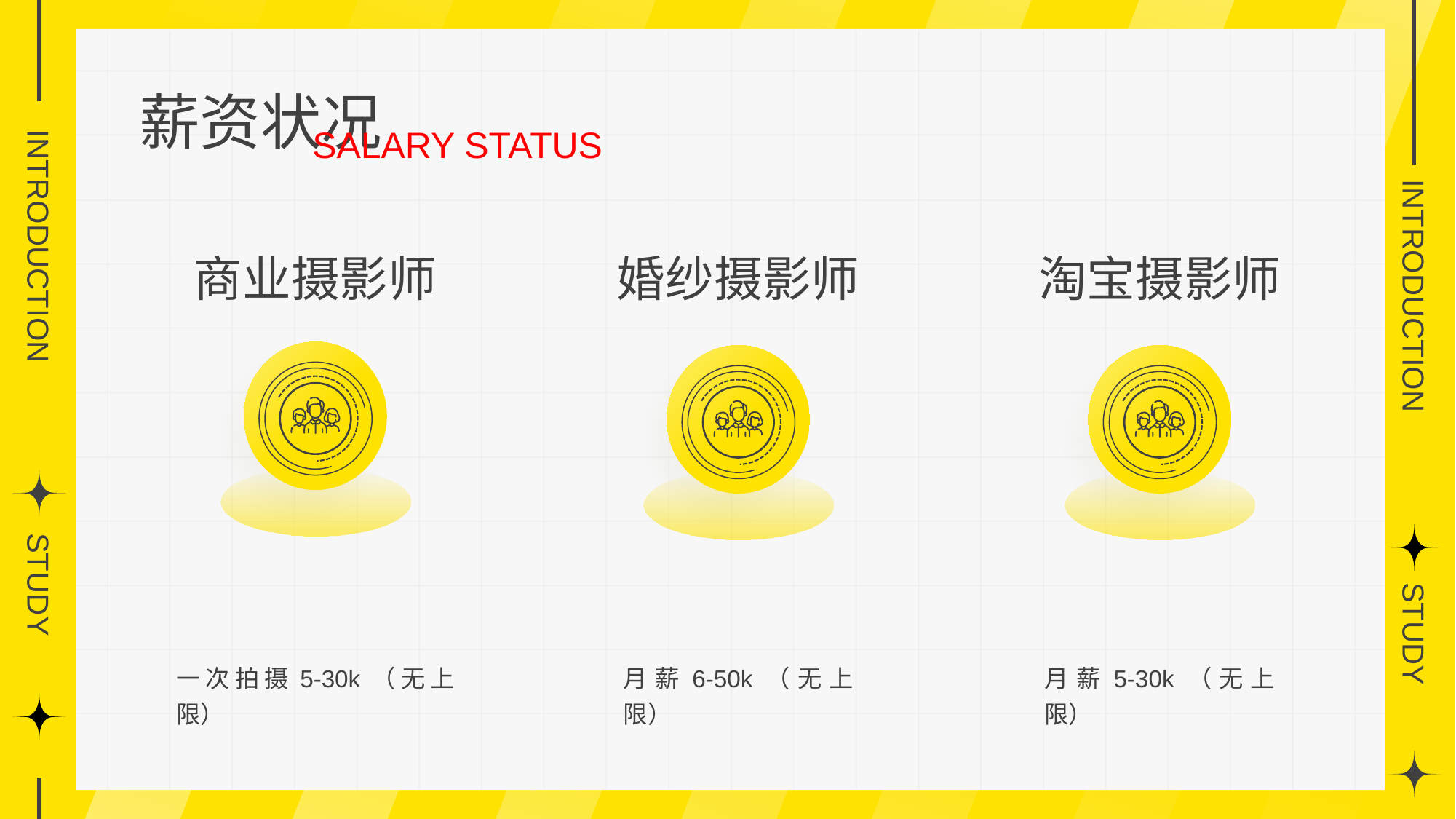

薪资状况
SALARY STATUS
商业摄影师
婚纱摄影师
淘宝摄影师

一次拍摄5-30k（无上限）
月薪6-50k（无上限）
月薪5-30k（无上限）